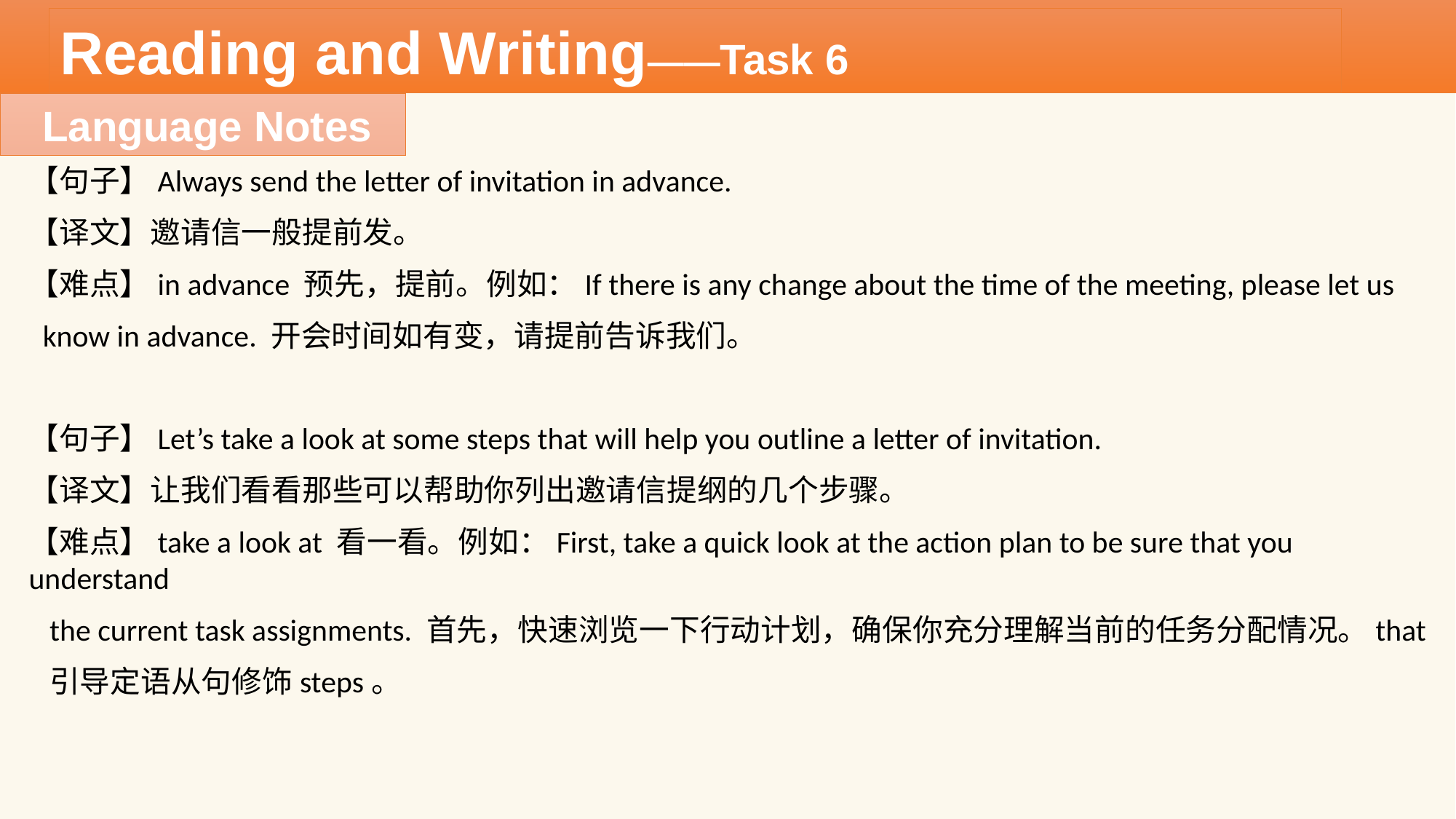

Reading and Writing——Task 6
Language Notes
【句子】Always send the letter of invitation in advance.
【译文】邀请信一般提前发。
【难点】in advance 预先，提前。例如：If there is any change about the time of the meeting, please let us
  know in advance. 开会时间如有变，请提前告诉我们。

【句子】Let’s take a look at some steps that will help you outline a letter of invitation.
【译文】让我们看看那些可以帮助你列出邀请信提纲的几个步骤。
【难点】take a look at 看一看。例如：First, take a quick look at the action plan to be sure that you understand
   the current task assignments. 首先，快速浏览一下行动计划，确保你充分理解当前的任务分配情况。that
  引导定语从句修饰steps。